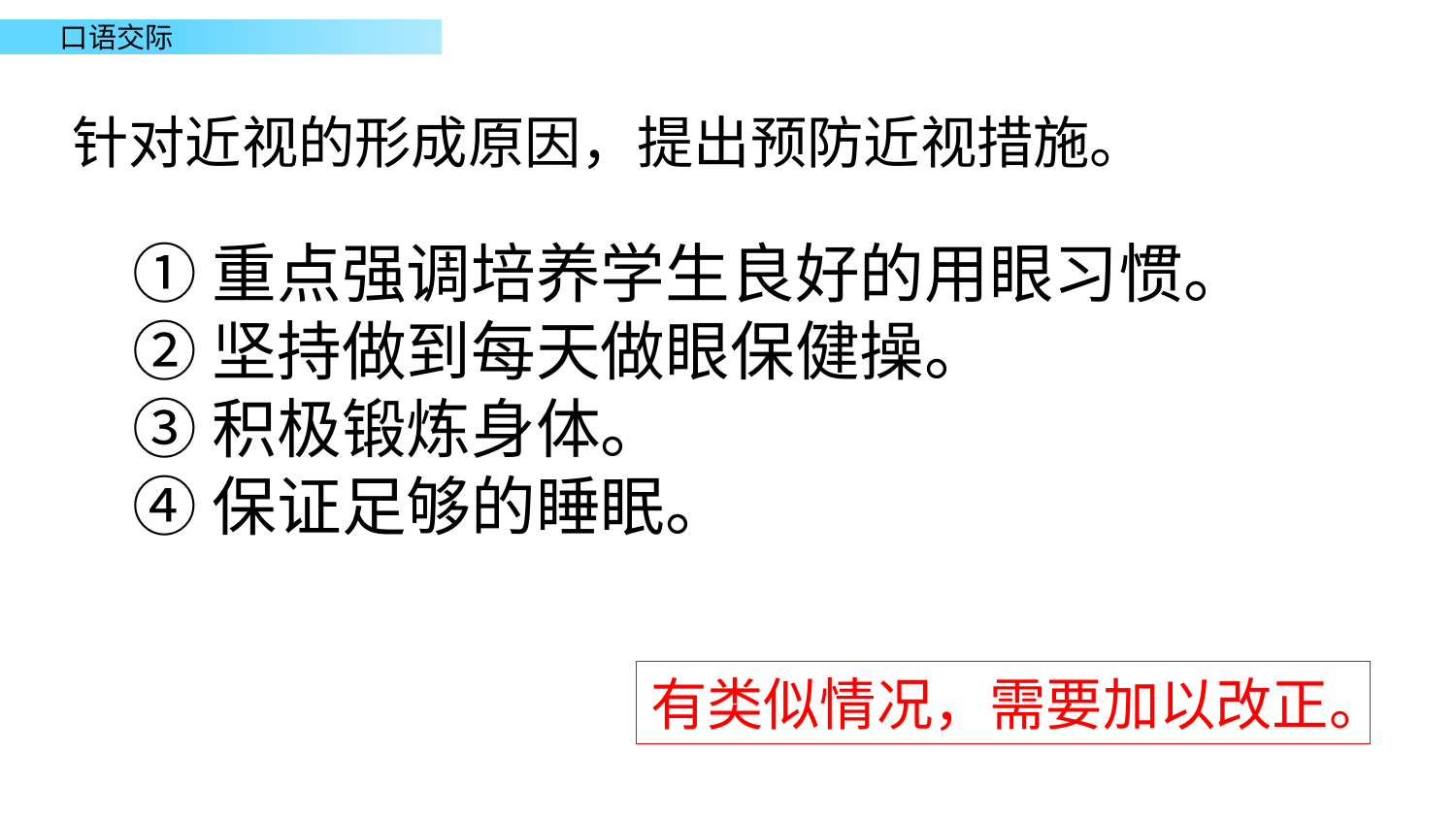

针对近视的形成原因，提出预防近视措施。
①重点强调培养学生良好的用眼习惯。
②坚持做到每天做眼保健操。
③积极锻炼身体。
④保证足够的睡眠。

有类似情况，需要加以改正。